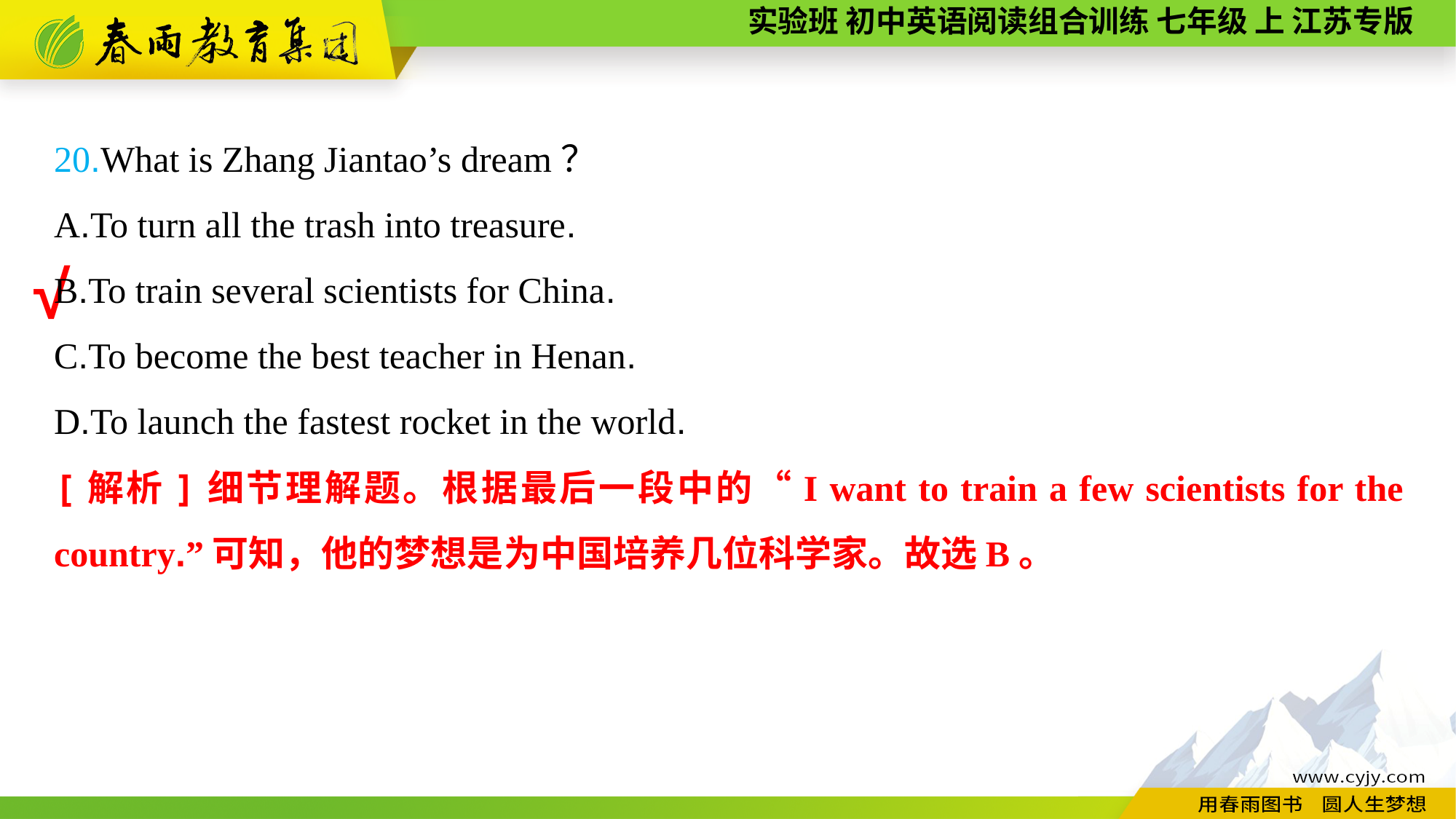

20.What is Zhang Jiantao’s dream？
A.To turn all the trash into treasure.
B.To train several scientists for China.
C.To become the best teacher in Henan.
D.To launch the fastest rocket in the world.
√
[解析]细节理解题。根据最后一段中的“I want to train a few scientists for the country.”可知，他的梦想是为中国培养几位科学家。故选B。